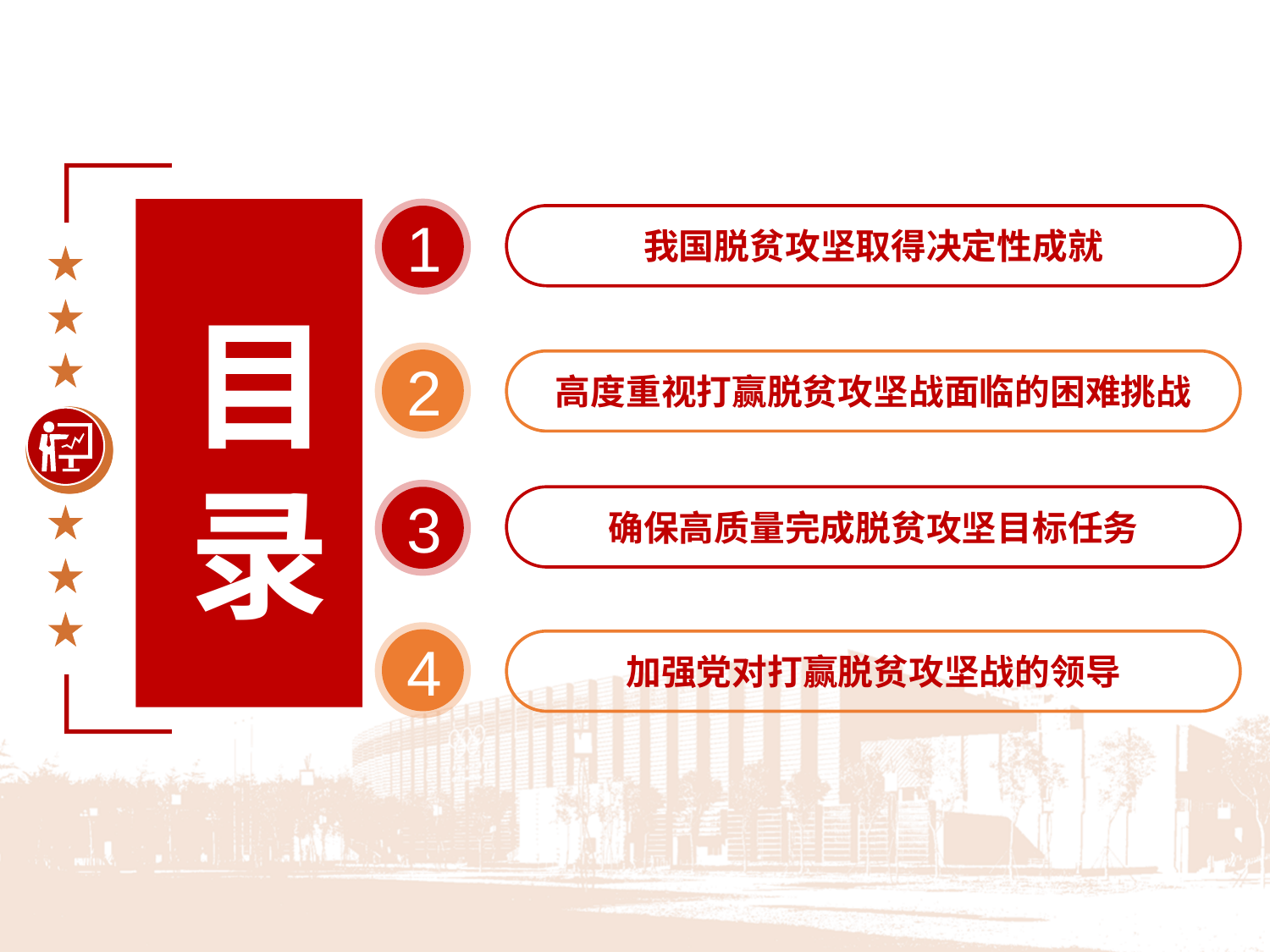

1
我国脱贫攻坚取得决定性成就
目
录
2
高度重视打赢脱贫攻坚战面临的困难挑战
3
确保高质量完成脱贫攻坚目标任务
4
加强党对打赢脱贫攻坚战的领导